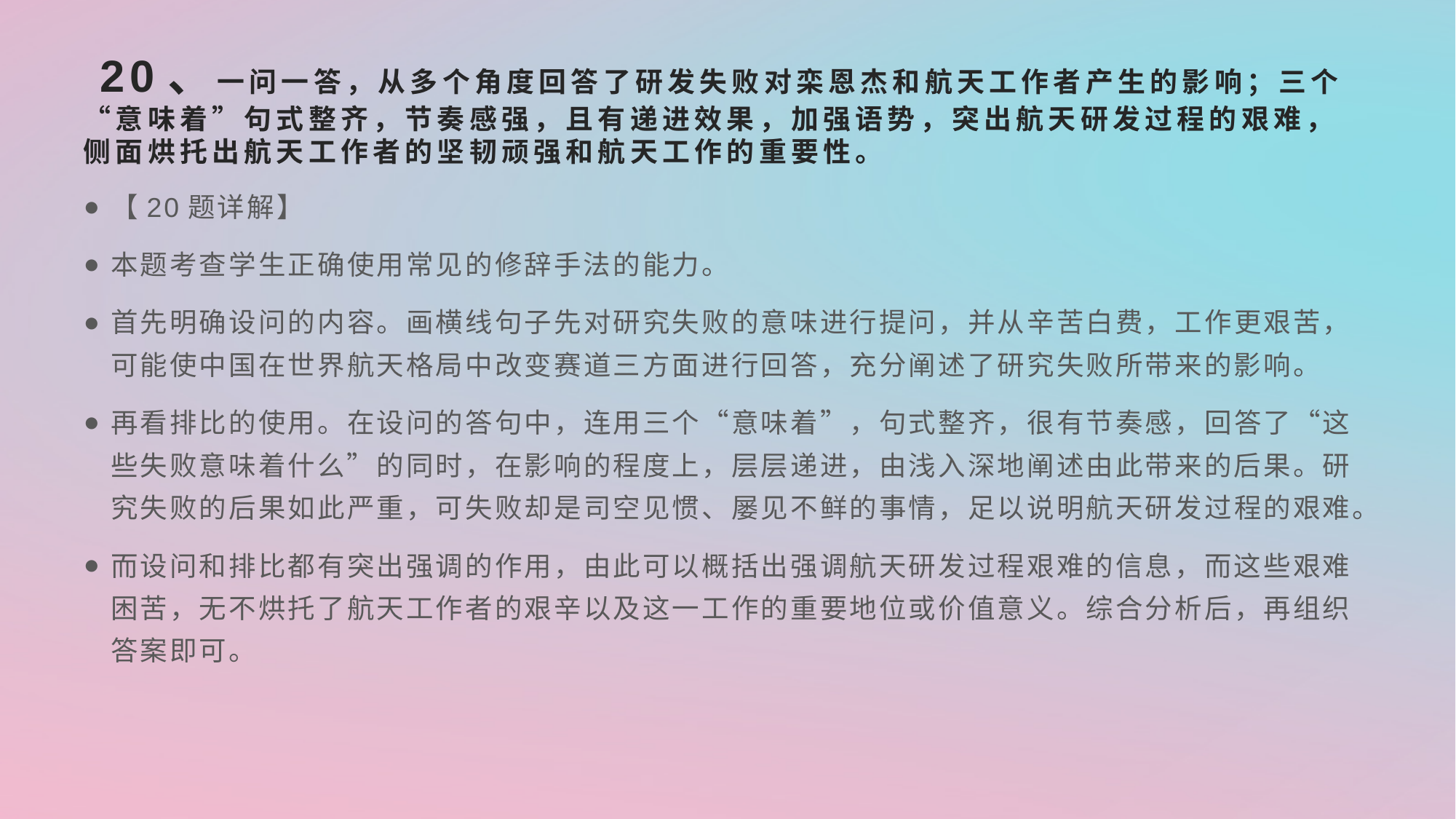

# 20、一问一答，从多个角度回答了研发失败对栾恩杰和航天工作者产生的影响；三个“意味着”句式整齐，节奏感强，且有递进效果，加强语势，突出航天研发过程的艰难，侧面烘托出航天工作者的坚韧顽强和航天工作的重要性。
【20题详解】
本题考查学生正确使用常见的修辞手法的能力。
首先明确设问的内容。画横线句子先对研究失败的意味进行提问，并从辛苦白费，工作更艰苦，可能使中国在世界航天格局中改变赛道三方面进行回答，充分阐述了研究失败所带来的影响。
再看排比的使用。在设问的答句中，连用三个“意味着”，句式整齐，很有节奏感，回答了“这些失败意味着什么”的同时，在影响的程度上，层层递进，由浅入深地阐述由此带来的后果。研究失败的后果如此严重，可失败却是司空见惯、屡见不鲜的事情，足以说明航天研发过程的艰难。
而设问和排比都有突出强调的作用，由此可以概括出强调航天研发过程艰难的信息，而这些艰难困苦，无不烘托了航天工作者的艰辛以及这一工作的重要地位或价值意义。综合分析后，再组织答案即可。